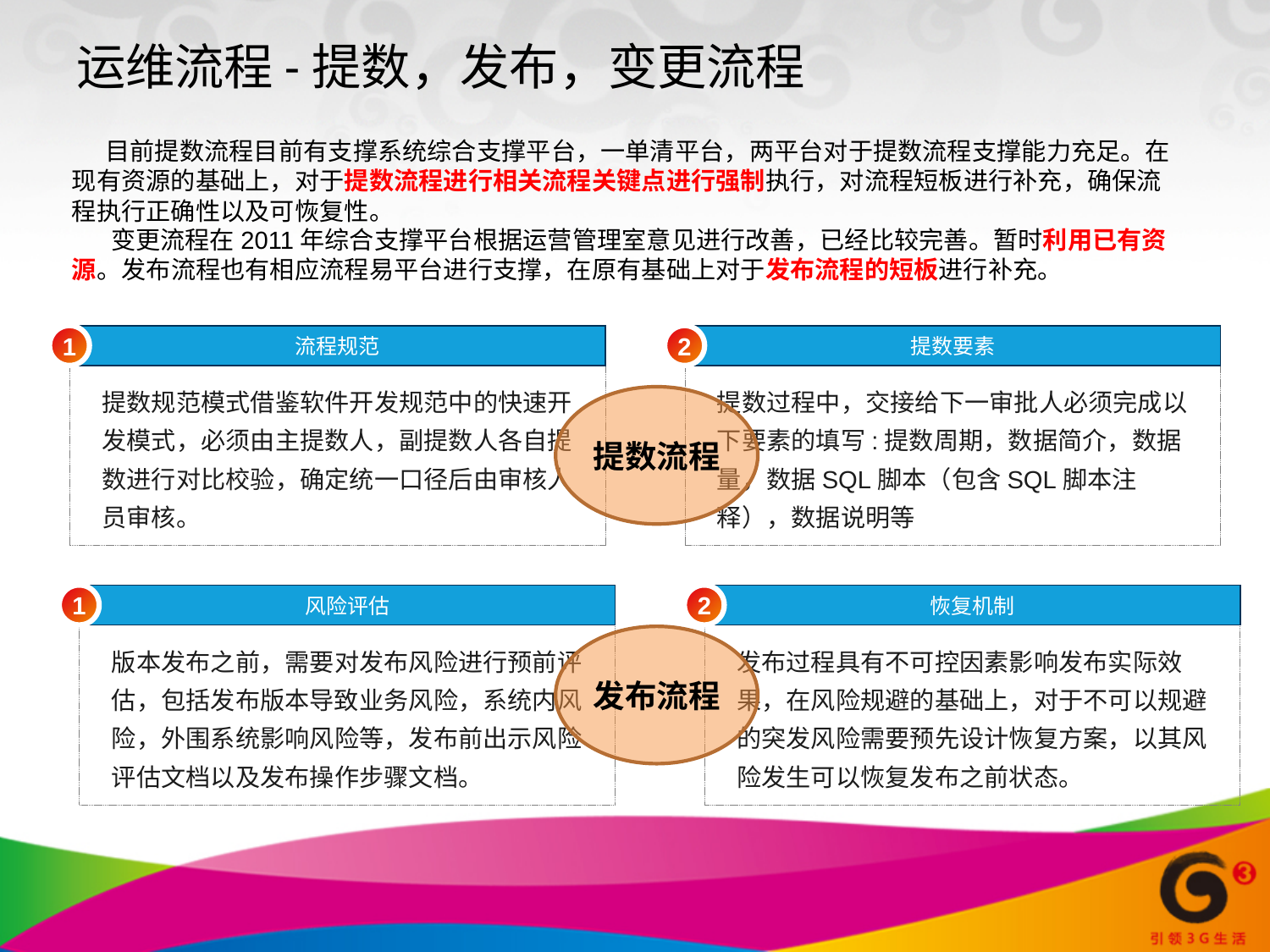

运维流程-提数，发布，变更流程
     目前提数流程目前有支撑系统综合支撑平台，一单清平台，两平台对于提数流程支撑能力充足。在现有资源的基础上，对于提数流程进行相关流程关键点进行强制执行，对流程短板进行补充，确保流程执行正确性以及可恢复性。
      变更流程在2011年综合支撑平台根据运营管理室意见进行改善，已经比较完善。暂时利用已有资源。发布流程也有相应流程易平台进行支撑，在原有基础上对于发布流程的短板进行补充。
1
流程规范

提数规范模式借鉴软件开发规范中的快速开发模式，必须由主提数人，副提数人各自提数进行对比校验，确定统一口径后由审核人员审核。
2
提数要素

提数过程中，交接给下一审批人必须完成以下要素的填写:提数周期，数据简介，数据量，数据SQL脚本（包含SQL脚本注释），数据说明等
提数流程
1
风险评估

版本发布之前，需要对发布风险进行预前评估，包括发布版本导致业务风险，系统内风险，外围系统影响风险等，发布前出示风险评估文档以及发布操作步骤文档。
2
恢复机制

发布过程具有不可控因素影响发布实际效果，在风险规避的基础上，对于不可以规避的突发风险需要预先设计恢复方案，以其风险发生可以恢复发布之前状态。
发布流程